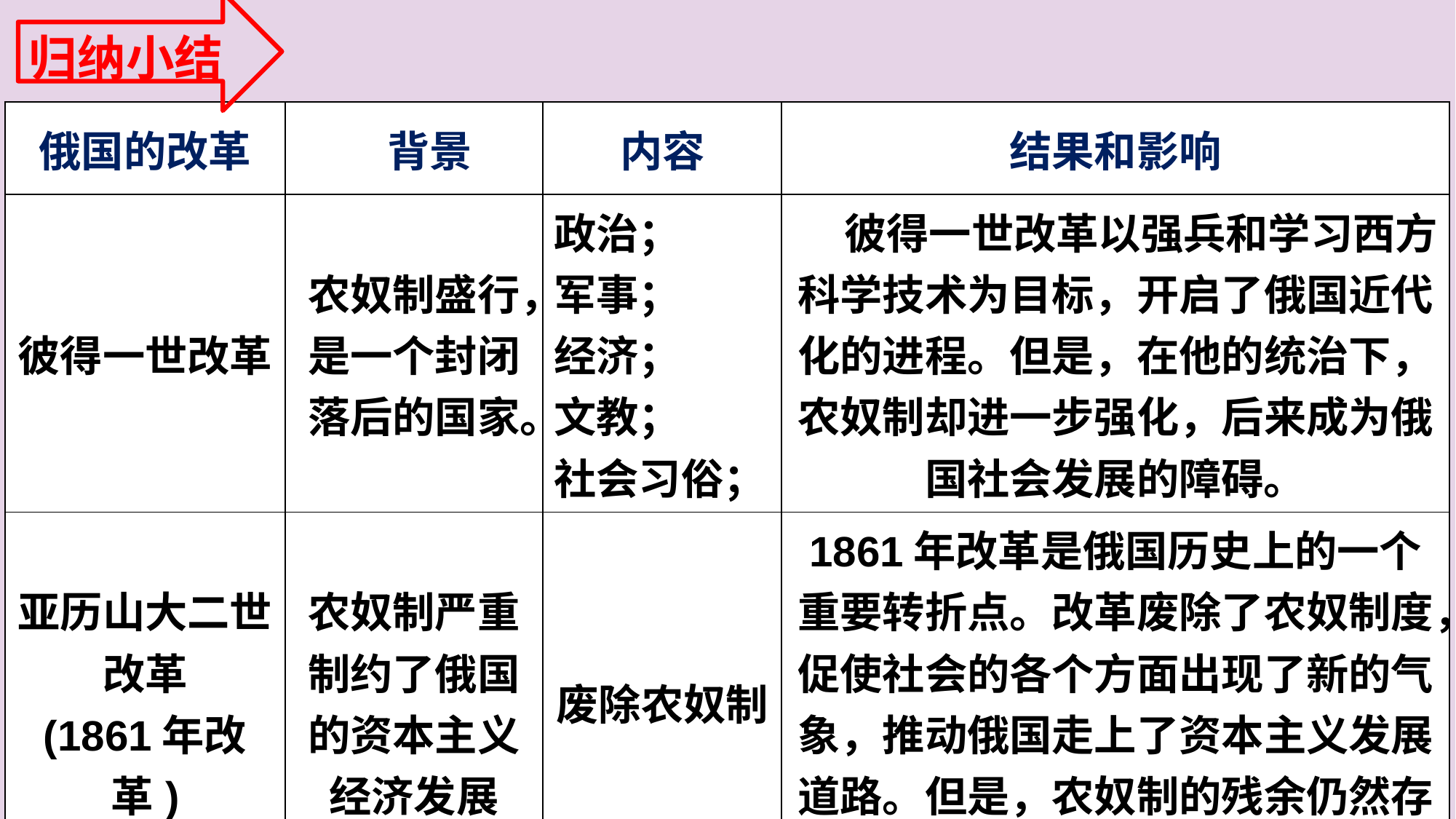

归纳小结
| 俄国的改革 | 背景 | 内容 | 结果和影响 |
| --- | --- | --- | --- |
| 彼得一世改革 | 农奴制盛行，是一个封闭落后的国家。 | 政治； 军事； 经济； 文教； 社会习俗； | 彼得一世改革以强兵和学习西方科学技术为目标，开启了俄国近代化的进程。但是，在他的统治下，农奴制却进一步强化，后来成为俄国社会发展的障碍。 |
| 亚历山大二世改革 (1861年改革) | 农奴制严重制约了俄国的资本主义经济发展 | 废除农奴制 | 1861年改革是俄国历史上的一个重要转折点。改革废除了农奴制度，促使社会的各个方面出现了新的气象，推动俄国走上了资本主义发展道路。但是，农奴制的残余仍然存在，影响着俄国经济与社会的发展。 |